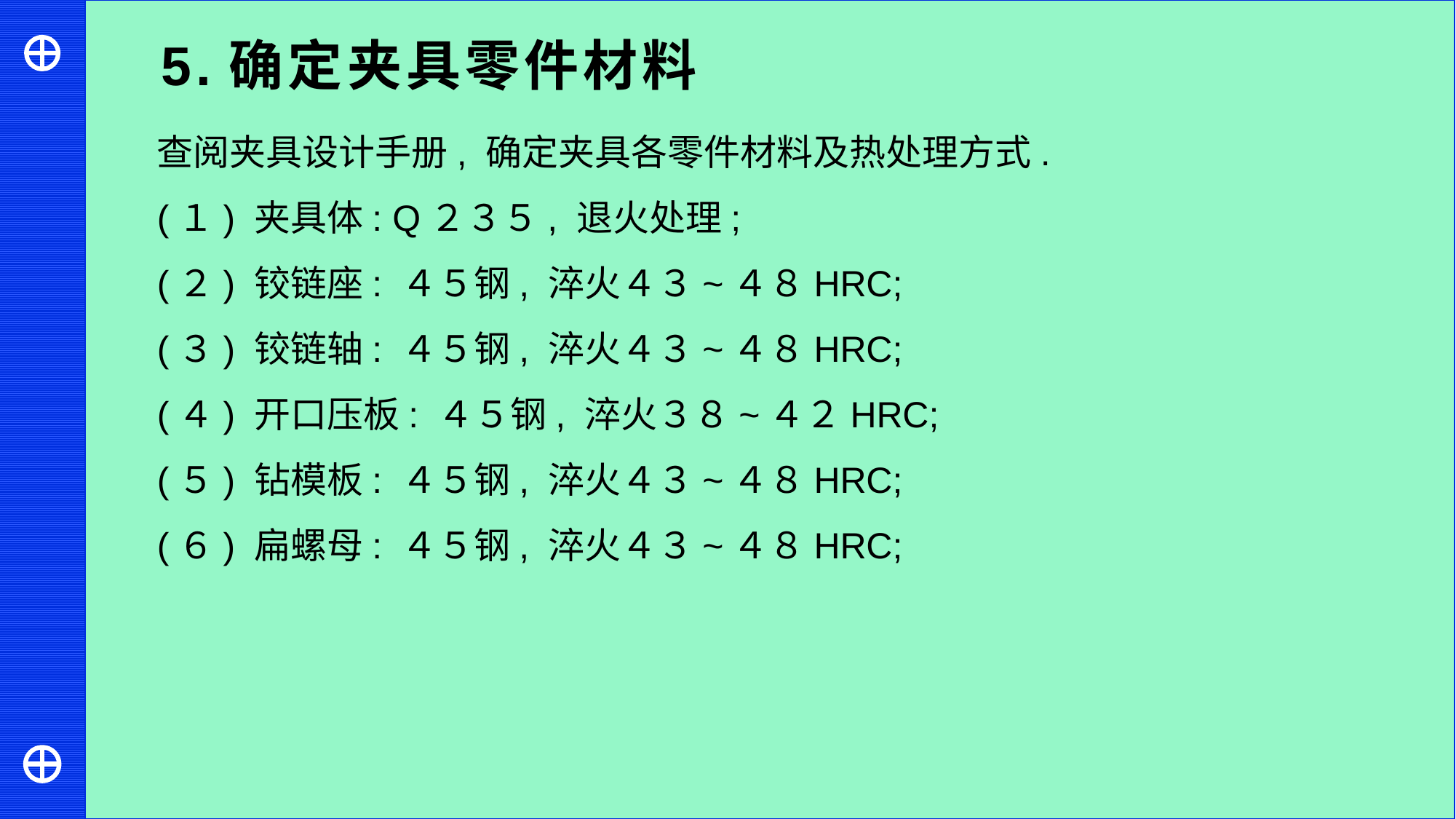

5.确定夹具零件材料
查阅夹具设计手册, 确定夹具各零件材料及热处理方式.
(１) 夹具体: Q２３５, 退火处理;
(２) 铰链座: ４５钢, 淬火４３~４８HRC;
(３) 铰链轴: ４５钢, 淬火４３~４８HRC;
(４) 开口压板: ４５钢, 淬火３８~４２HRC;
(５) 钻模板: ４５钢, 淬火４３~４８HRC;
(６) 扁螺母: ４５钢, 淬火４３~４８HRC;